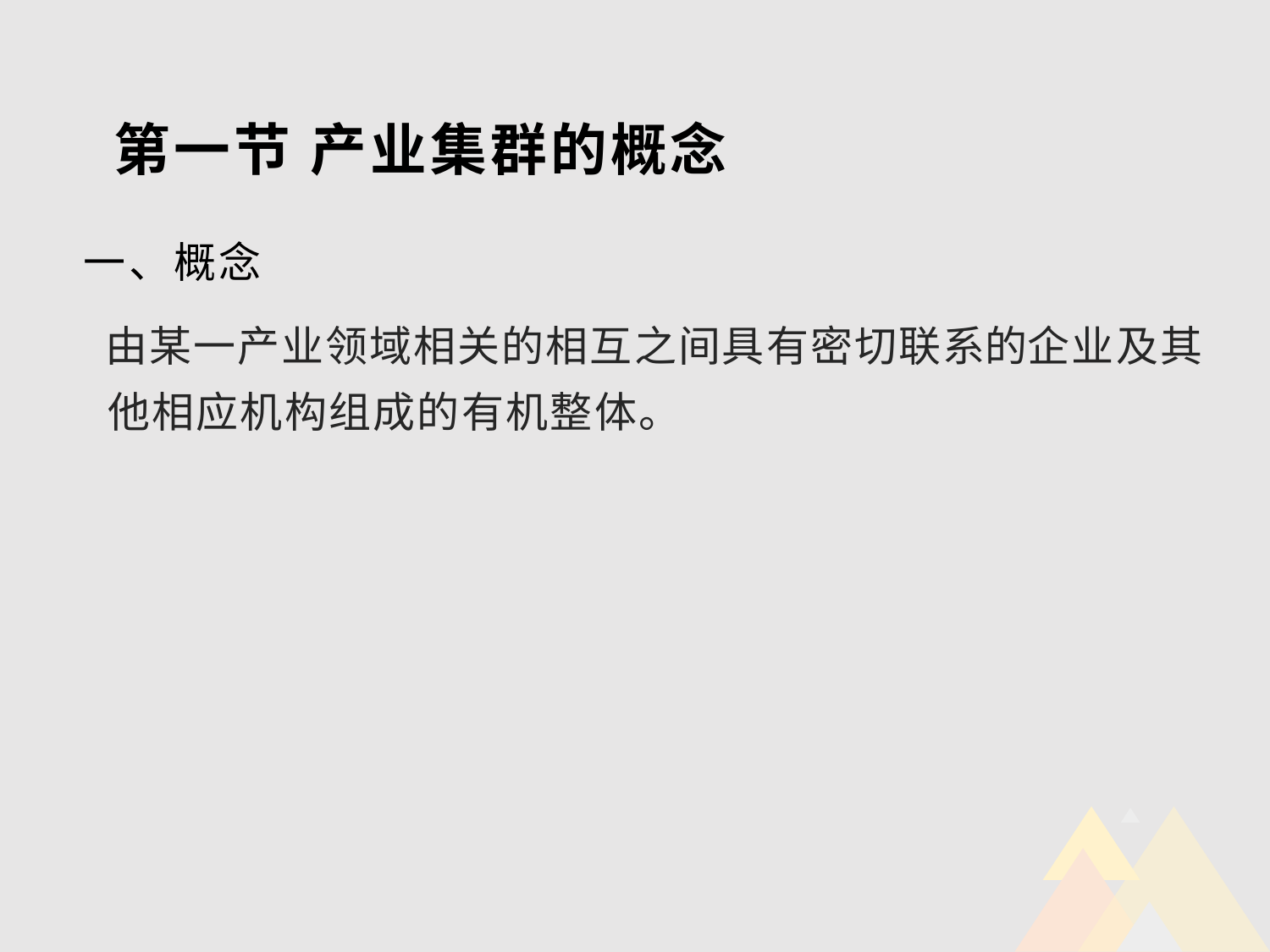

# 第一节 产业集群的概念
一、概念
 由某一产业领域相关的相互之间具有密切联系的企业及其他相应机构组成的有机整体。